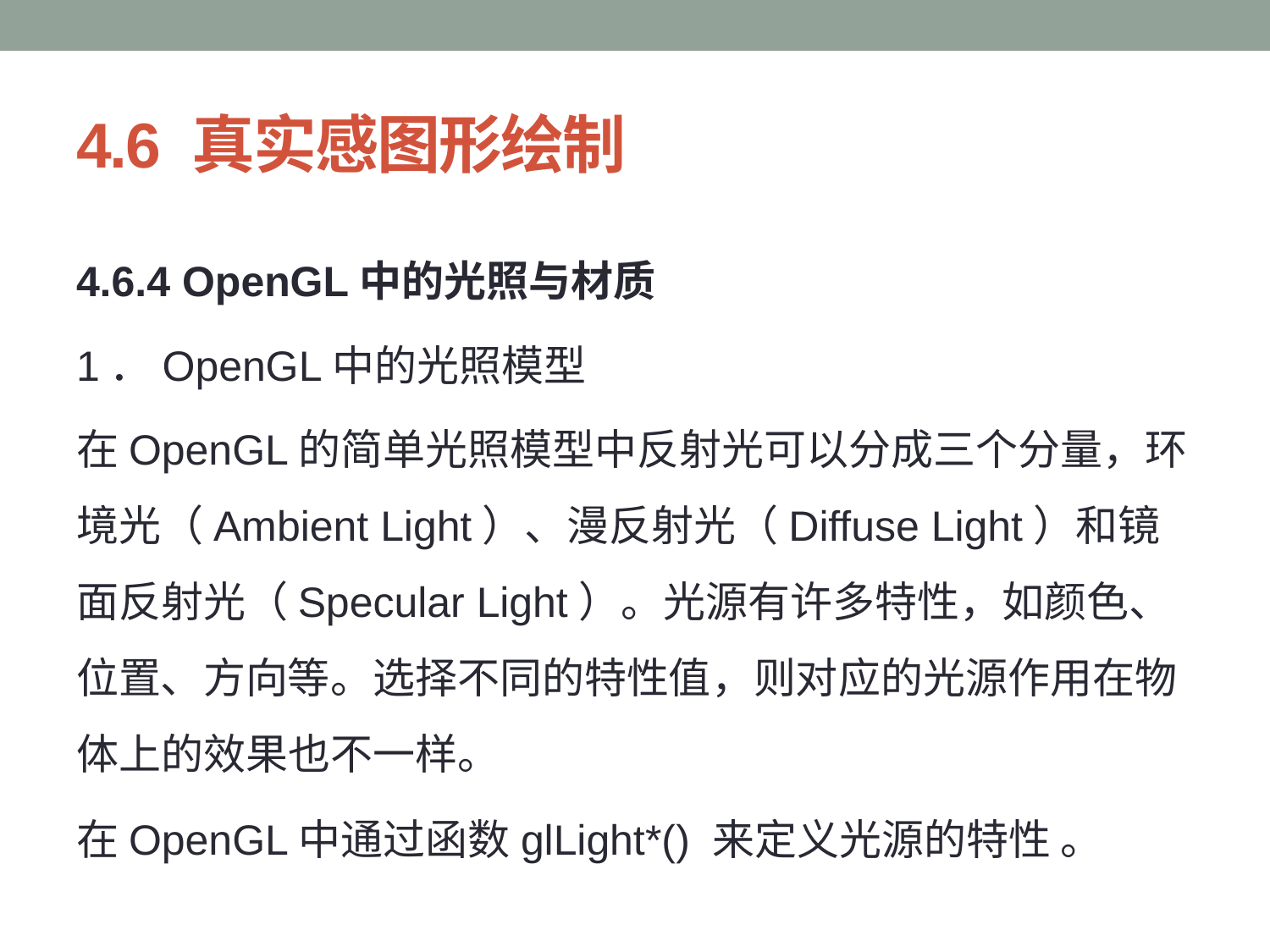

# 4.6 真实感图形绘制
4.6.4 OpenGL中的光照与材质
1．OpenGL中的光照模型
在OpenGL的简单光照模型中反射光可以分成三个分量，环境光（Ambient Light）、漫反射光（Diffuse Light）和镜面反射光（Specular Light）。光源有许多特性，如颜色、位置、方向等。选择不同的特性值，则对应的光源作用在物体上的效果也不一样。
在OpenGL中通过函数glLight*() 来定义光源的特性 。